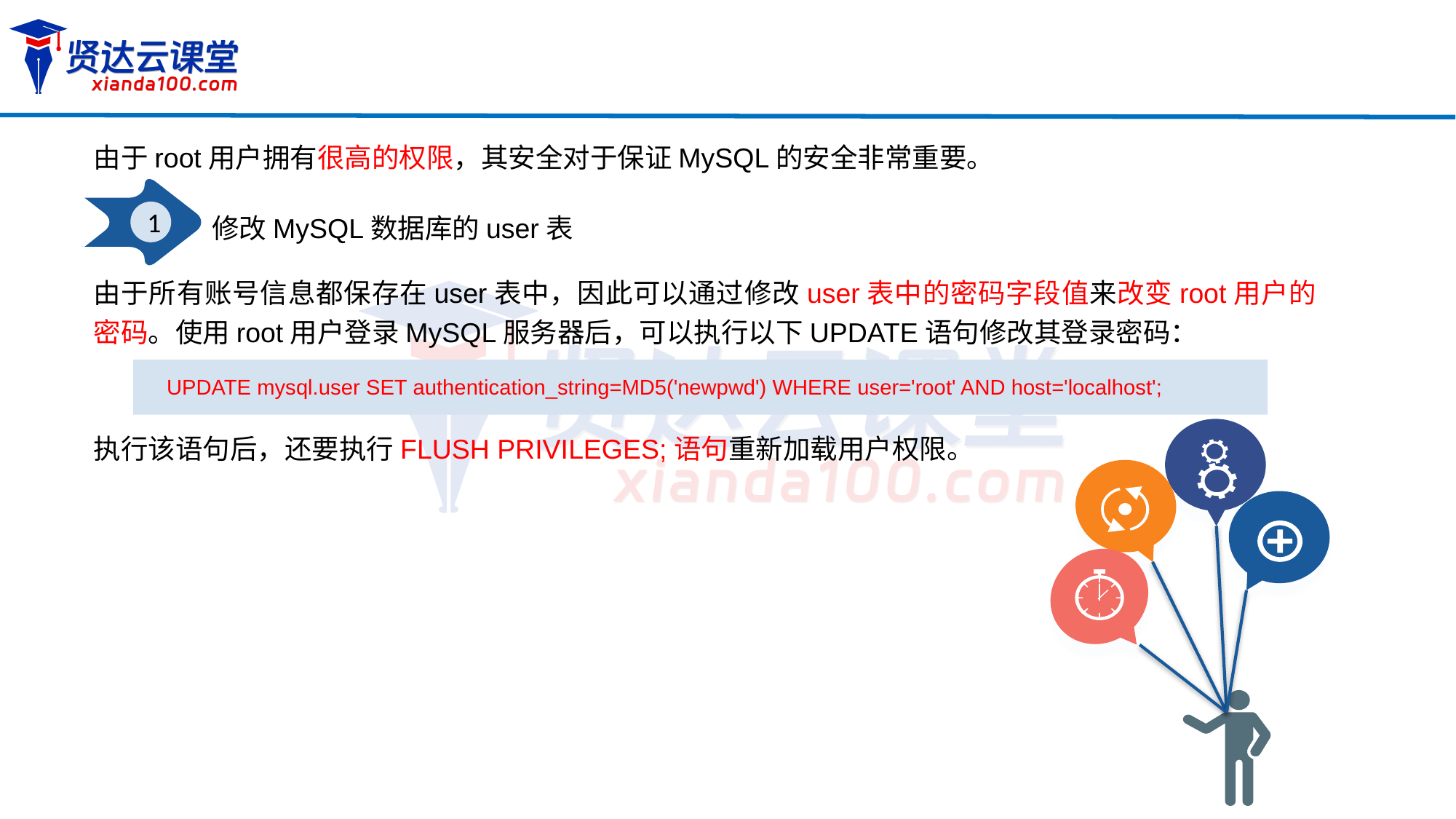

由于root用户拥有很高的权限，其安全对于保证MySQL的安全非常重要。

1
修改MySQL数据库的user表
由于所有账号信息都保存在user表中，因此可以通过修改user表中的密码字段值来改变root用户的密码。使用root用户登录MySQL服务器后，可以执行以下UPDATE语句修改其登录密码：

UPDATE mysql.user SET authentication_string=MD5('newpwd') WHERE user='root' AND host='localhost';
执行该语句后，还要执行FLUSH PRIVILEGES;语句重新加载用户权限。